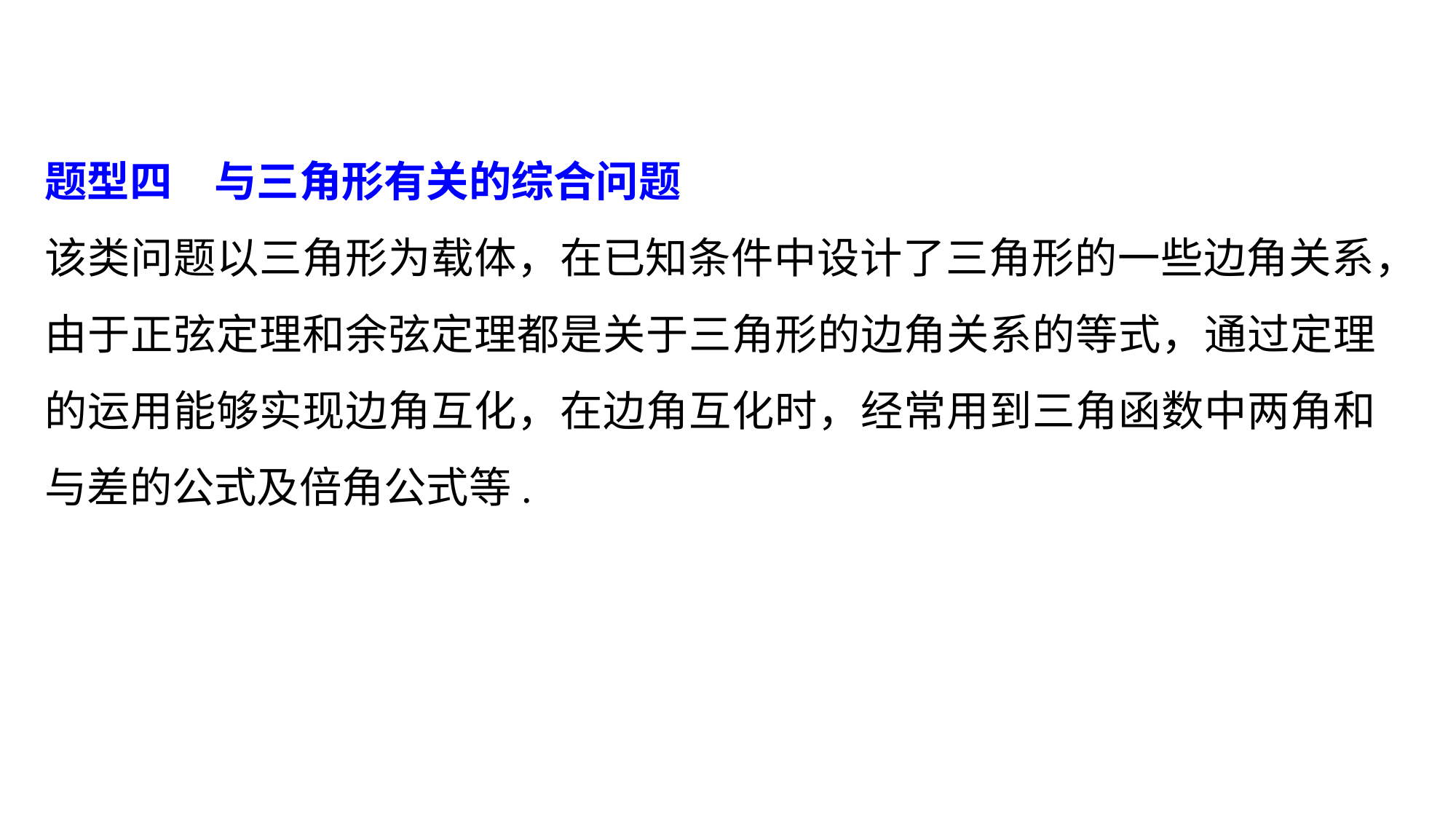

题型四　与三角形有关的综合问题
该类问题以三角形为载体，在已知条件中设计了三角形的一些边角关系，由于正弦定理和余弦定理都是关于三角形的边角关系的等式，通过定理的运用能够实现边角互化，在边角互化时，经常用到三角函数中两角和与差的公式及倍角公式等.